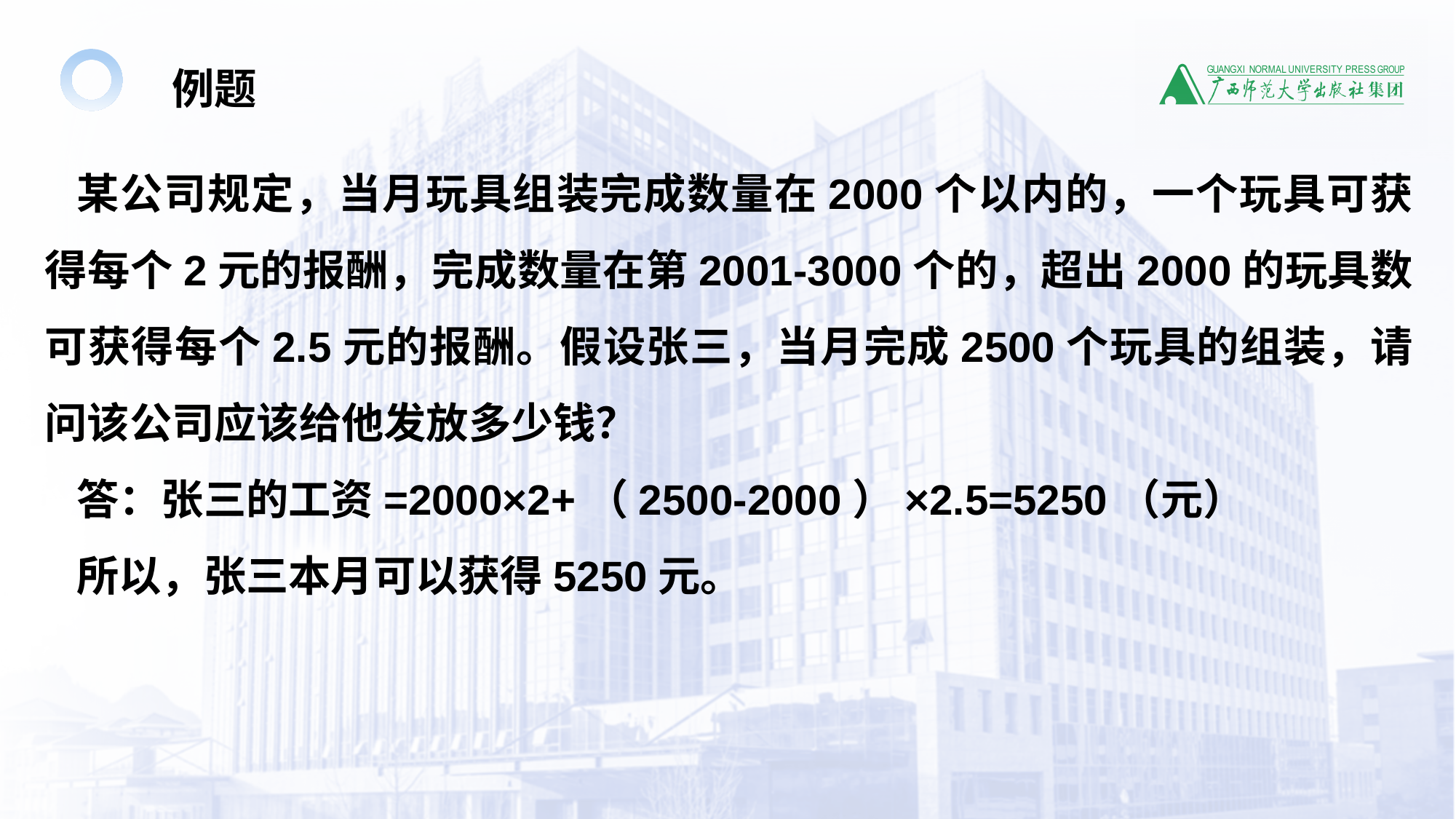

例题

某公司规定，当月玩具组装完成数量在2000个以内的，一个玩具可获得每个2元的报酬，完成数量在第2001-3000个的，超出2000的玩具数可获得每个2.5元的报酬。假设张三，当月完成2500个玩具的组装，请问该公司应该给他发放多少钱？
答：张三的工资=2000×2+（2500-2000）×2.5=5250（元）
所以，张三本月可以获得5250元。